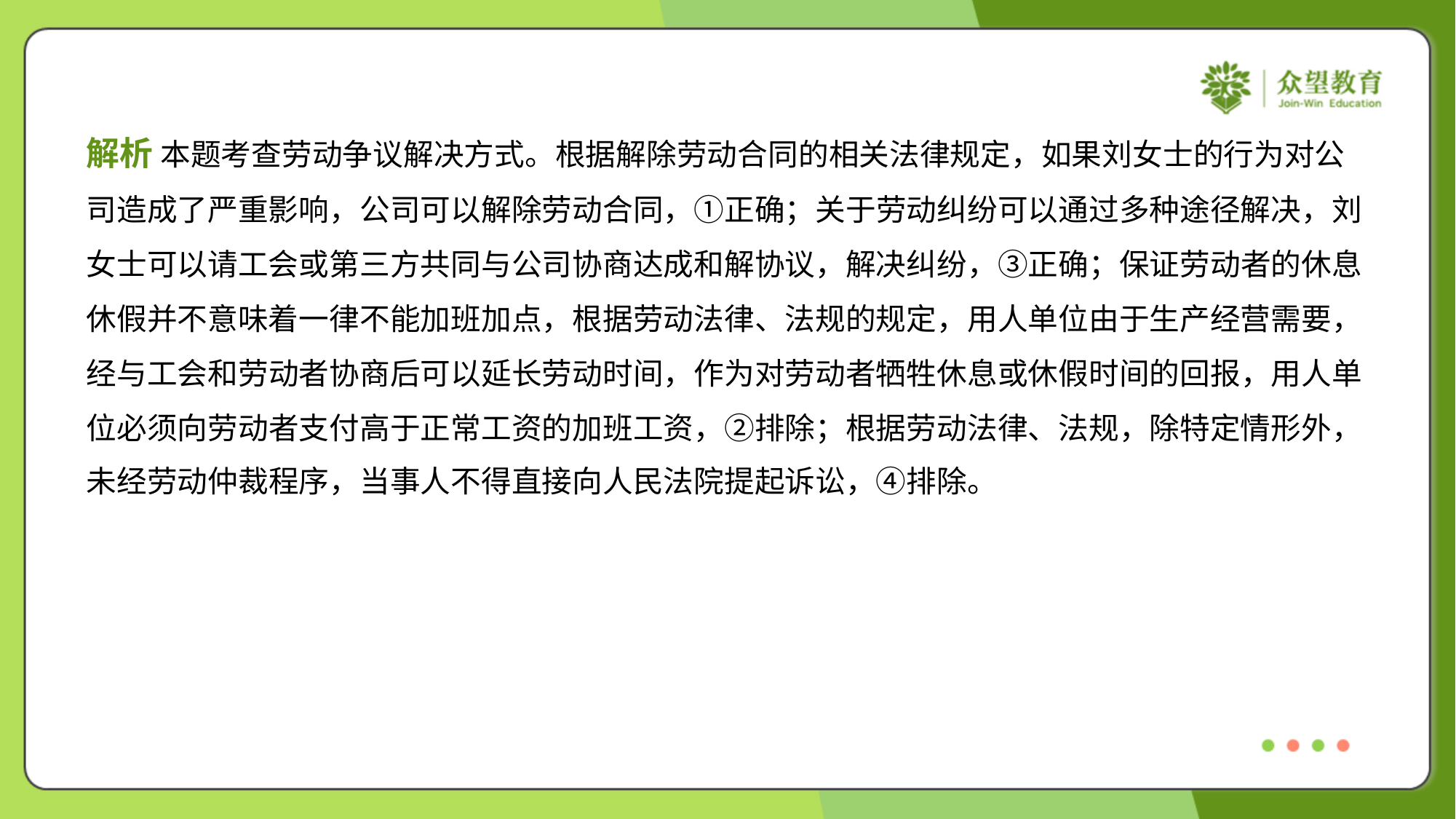

解析 本题考查劳动争议解决方式。根据解除劳动合同的相关法律规定，如果刘女士的行为对公
司造成了严重影响，公司可以解除劳动合同，①正确；关于劳动纠纷可以通过多种途径解决，刘
女士可以请工会或第三方共同与公司协商达成和解协议，解决纠纷，③正确；保证劳动者的休息
休假并不意味着一律不能加班加点，根据劳动法律、法规的规定，用人单位由于生产经营需要，
经与工会和劳动者协商后可以延长劳动时间，作为对劳动者牺牲休息或休假时间的回报，用人单
位必须向劳动者支付高于正常工资的加班工资，②排除；根据劳动法律、法规，除特定情形外，
未经劳动仲裁程序，当事人不得直接向人民法院提起诉讼，④排除。